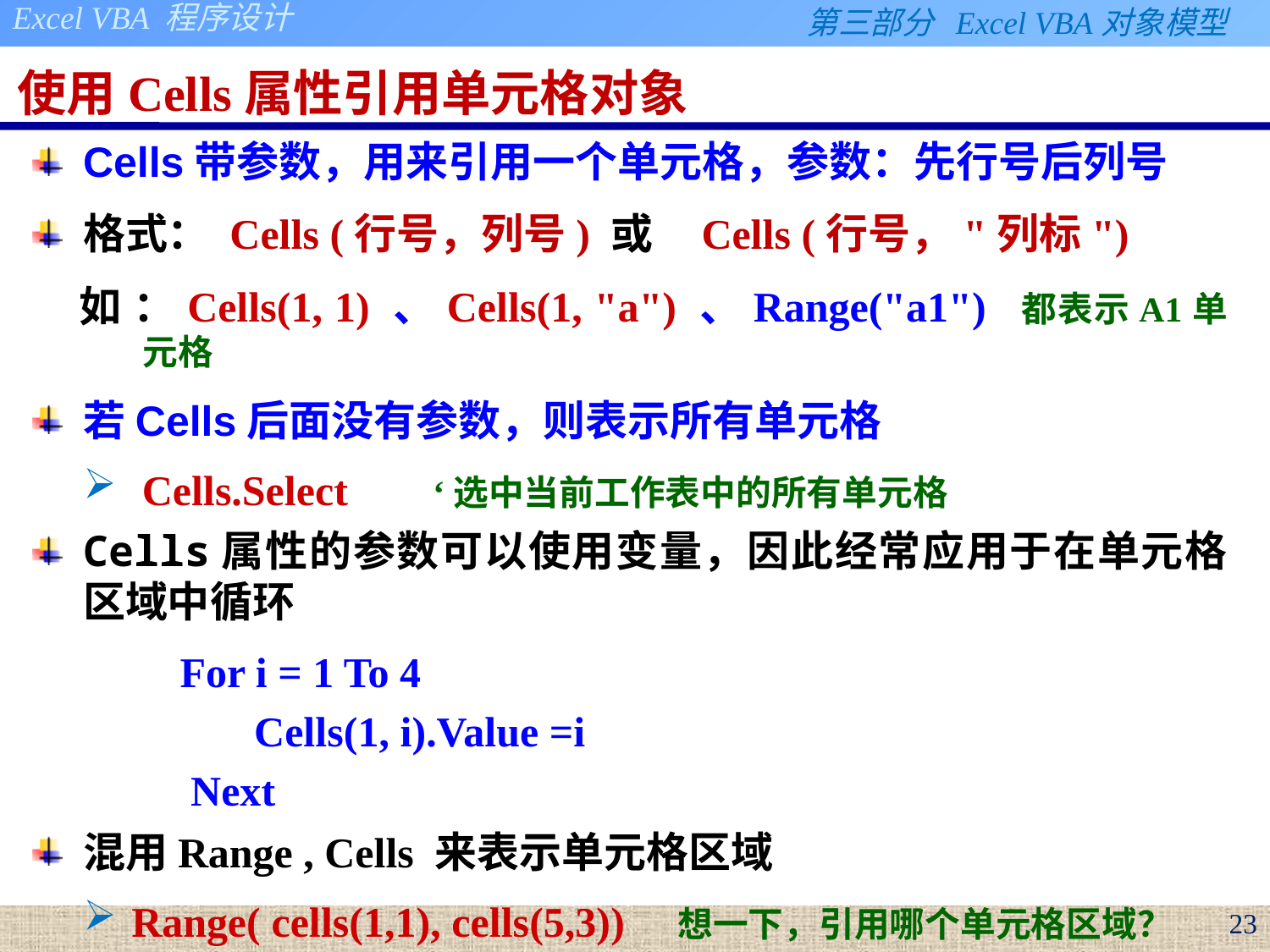

# 使用Cells属性引用单元格对象
Cells带参数，用来引用一个单元格，参数：先行号后列号
格式： Cells (行号，列号) 或    Cells (行号，"列标")
如 ：Cells(1, 1) 、Cells(1, "a") 、Range("a1")  都表示A1单元格
若Cells后面没有参数，则表示所有单元格
 Cells.Select        ‘选中当前工作表中的所有单元格
Cells属性的参数可以使用变量，因此经常应用于在单元格区域中循环
 For i = 1 To 4
        Cells(1, i).Value =i
  Next
混用Range , Cells 来表示单元格区域
Range( cells(1,1), cells(5,3))    想一下，引用哪个单元格区域？